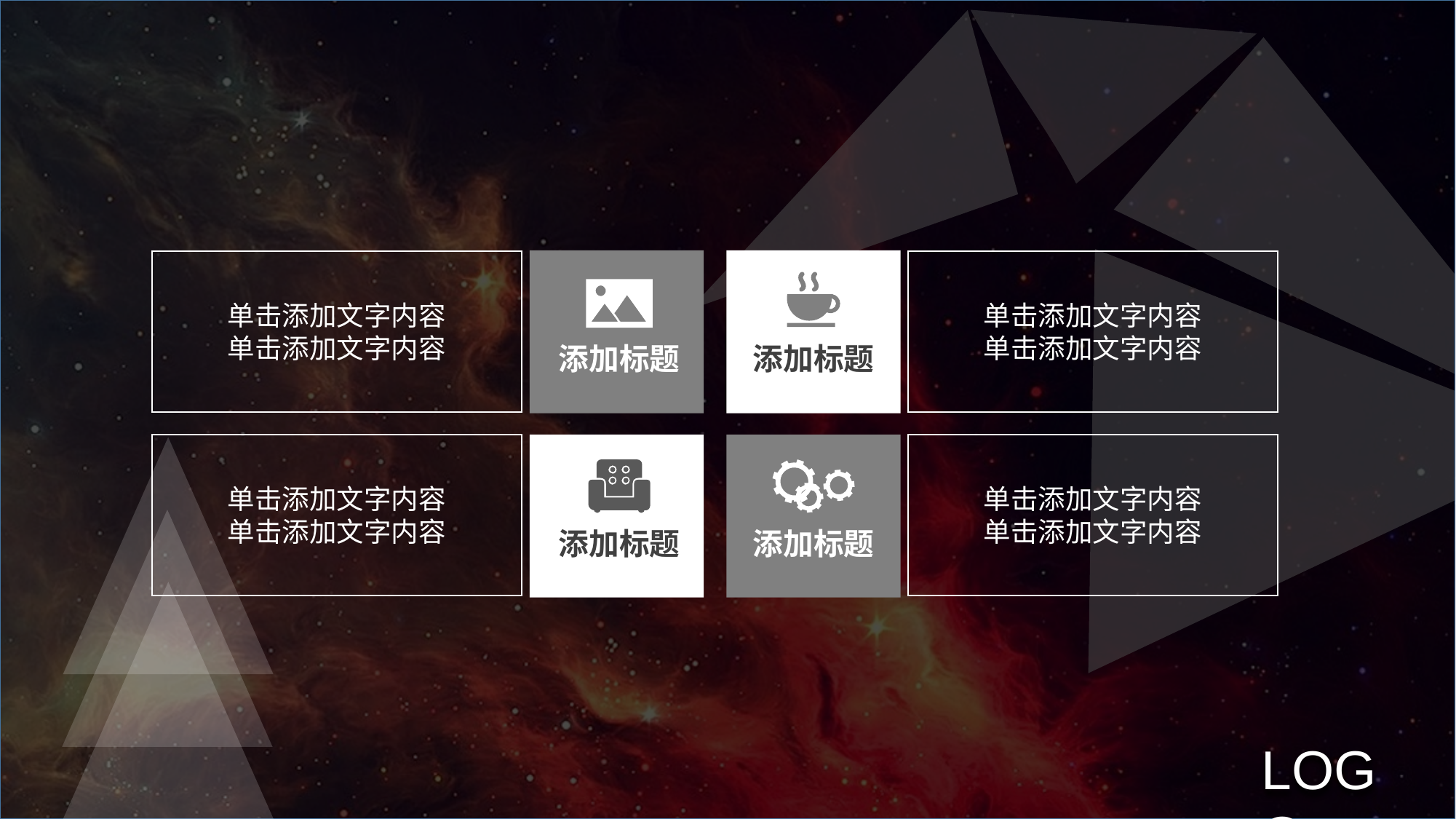

单击添加文字内容
单击添加文字内容

单击添加文字内容
单击添加文字内容

添加标题
添加标题

单击添加文字内容
单击添加文字内容

单击添加文字内容
单击添加文字内容

添加标题
添加标题

LOGO